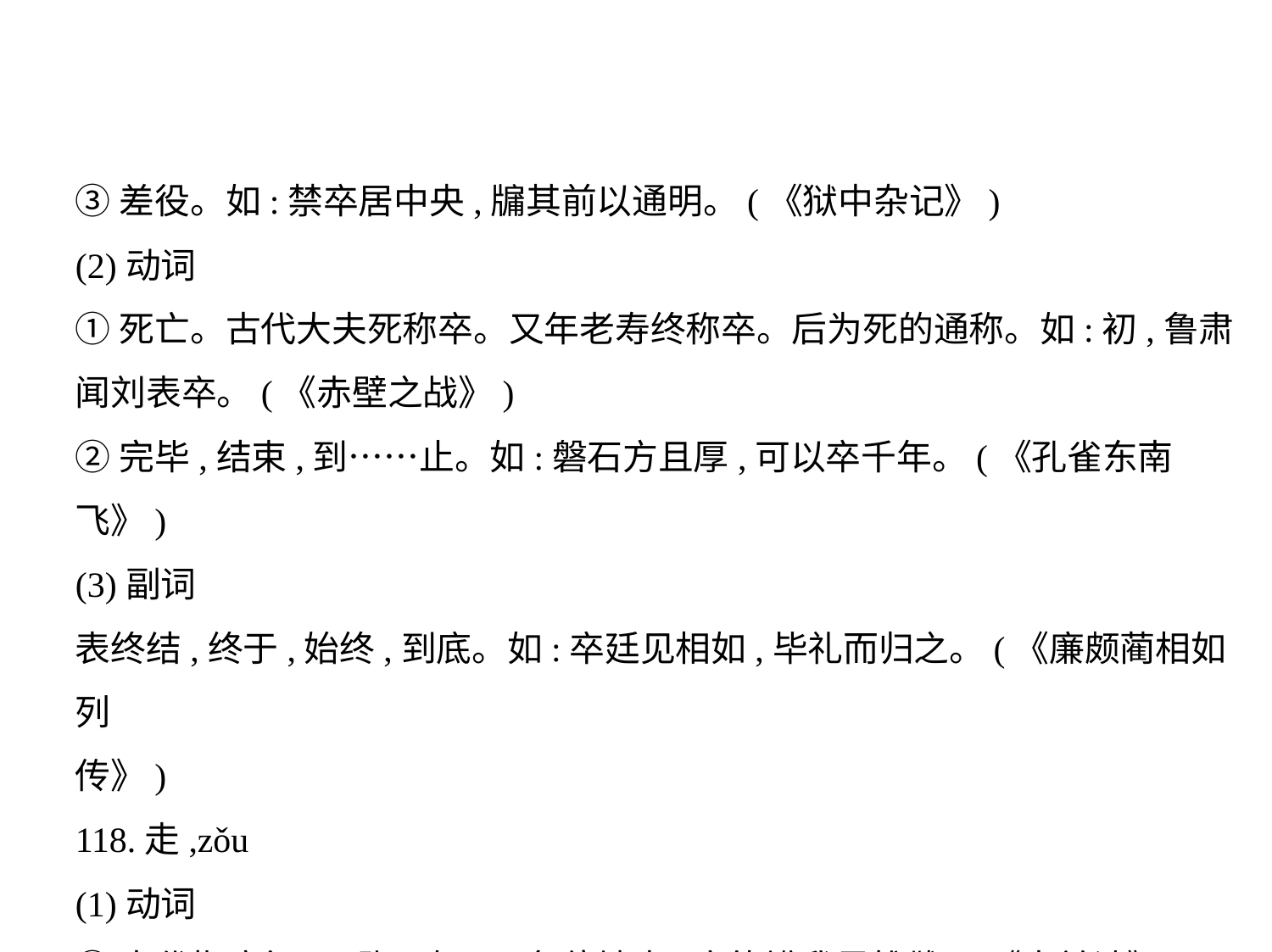

③差役。如:禁卒居中央,牖其前以通明。(《狱中杂记》)
(2)动词
①死亡。古代大夫死称卒。又年老寿终称卒。后为死的通称。如:初,鲁肃
闻刘表卒。(《赤壁之战》)
②完毕,结束,到……止。如:磐石方且厚,可以卒千年。(《孔雀东南飞》)
(3)副词
表终结,终于,始终,到底。如:卒廷见相如,毕礼而归之。(《廉颇蔺相如列
传》)
118.走,zǒu
(1)动词
①古代指疾行,即跑。如:双兔傍地走,安能辨我是雄雌?(《木兰诗》)